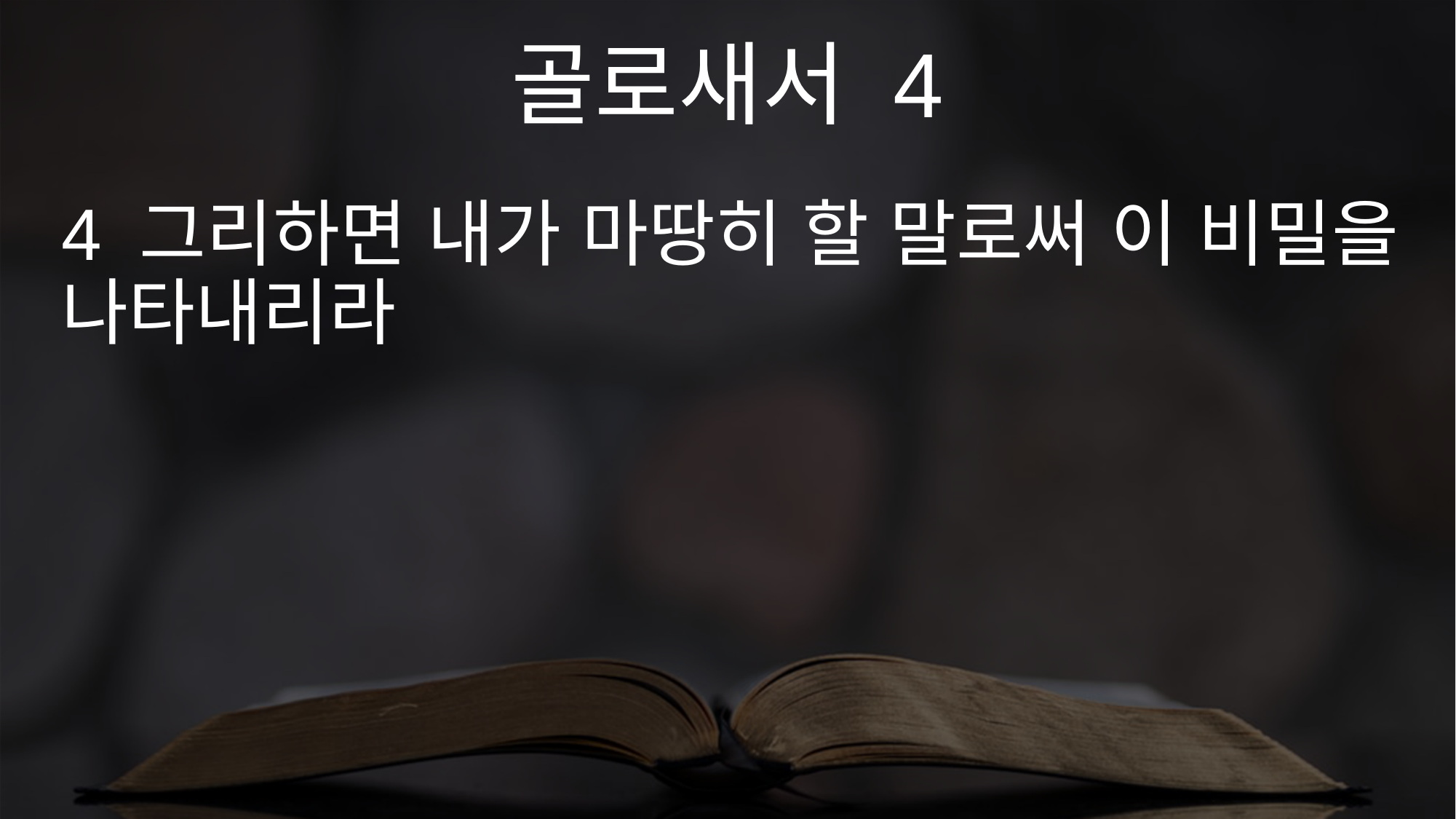

골로새서 4
4 그리하면 내가 마땅히 할 말로써 이 비밀을 나타내리라